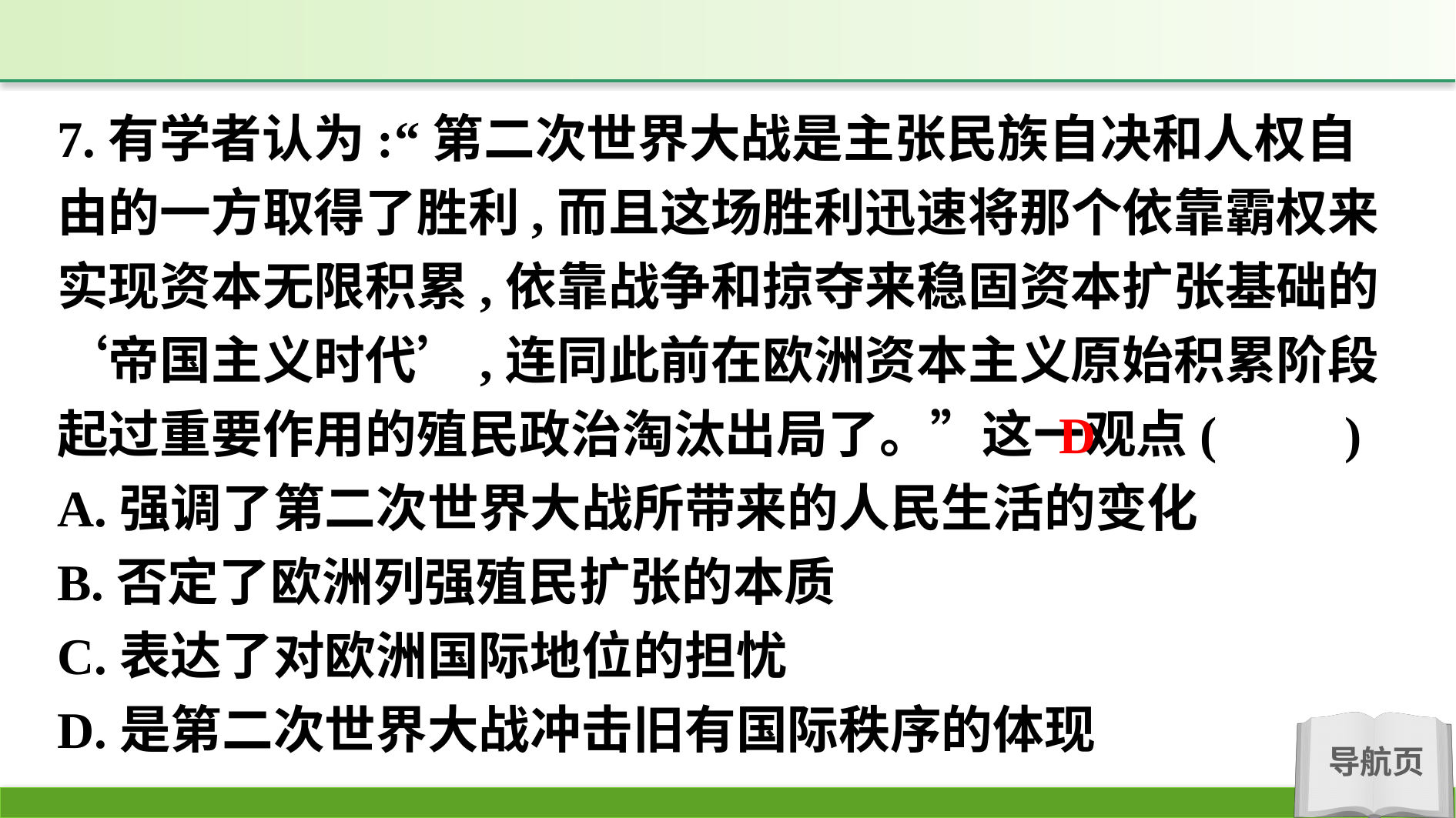

7.有学者认为:“第二次世界大战是主张民族自决和人权自由的一方取得了胜利,而且这场胜利迅速将那个依靠霸权来实现资本无限积累,依靠战争和掠夺来稳固资本扩张基础的‘帝国主义时代’,连同此前在欧洲资本主义原始积累阶段起过重要作用的殖民政治淘汰出局了。”这一观点(　　)
A.强调了第二次世界大战所带来的人民生活的变化
B.否定了欧洲列强殖民扩张的本质
C.表达了对欧洲国际地位的担忧
D.是第二次世界大战冲击旧有国际秩序的体现
D